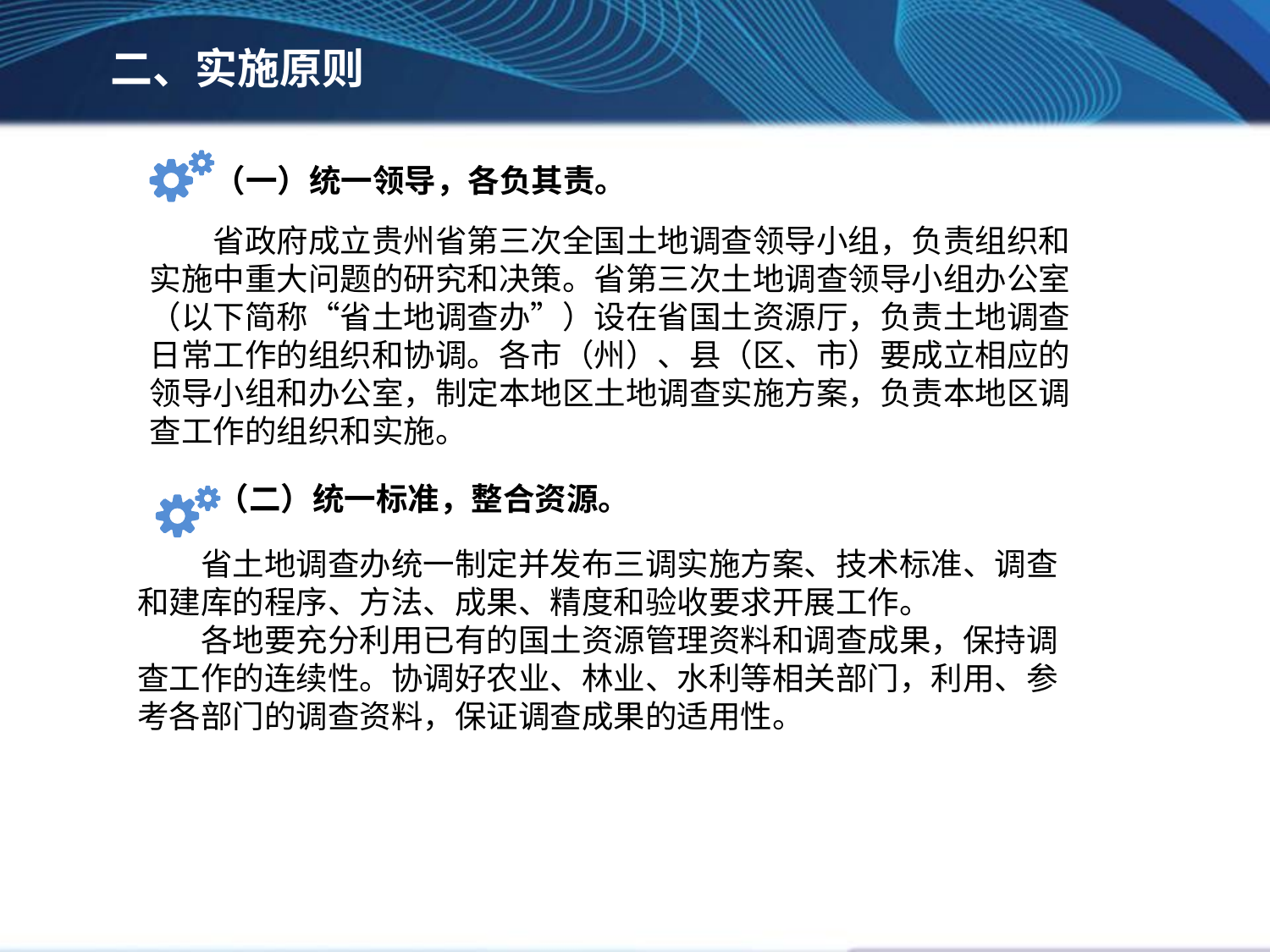

二、实施原则

（一）统一领导，各负其责。
省政府成立贵州省第三次全国土地调查领导小组，负责组织和实施中重大问题的研究和决策。省第三次土地调查领导小组办公室（以下简称“省土地调查办”）设在省国土资源厅，负责土地调查日常工作的组织和协调。各市（州）、县（区、市）要成立相应的领导小组和办公室，制定本地区土地调查实施方案，负责本地区调查工作的组织和实施。
（二）统一标准，整合资源。

省土地调查办统一制定并发布三调实施方案、技术标准、调查和建库的程序、方法、成果、精度和验收要求开展工作。
各地要充分利用已有的国土资源管理资料和调查成果，保持调查工作的连续性。协调好农业、林业、水利等相关部门，利用、参考各部门的调查资料，保证调查成果的适用性。